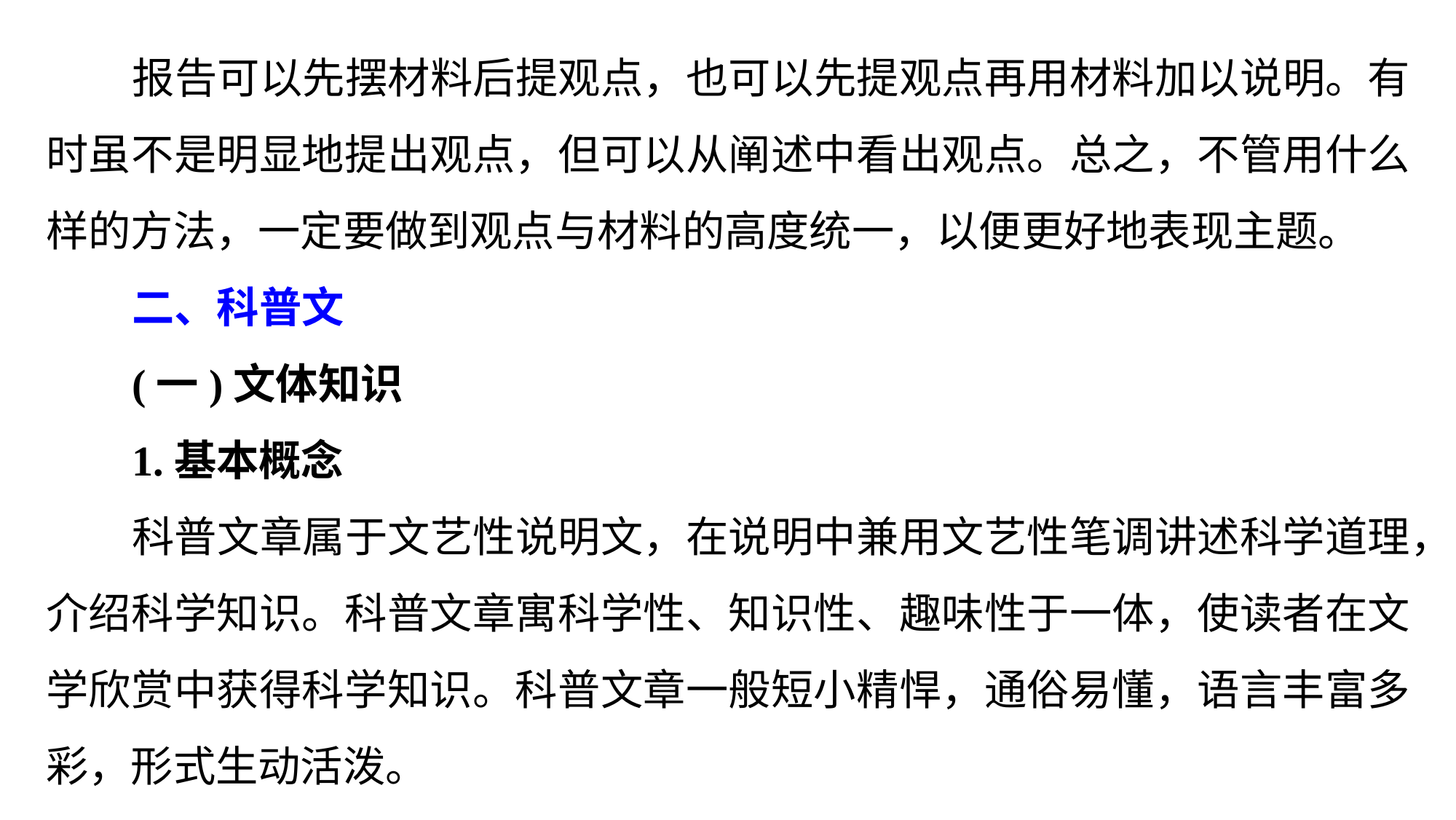

报告可以先摆材料后提观点，也可以先提观点再用材料加以说明。有时虽不是明显地提出观点，但可以从阐述中看出观点。总之，不管用什么样的方法，一定要做到观点与材料的高度统一，以便更好地表现主题。
二、科普文
(一)文体知识
1.基本概念
科普文章属于文艺性说明文，在说明中兼用文艺性笔调讲述科学道理，介绍科学知识。科普文章寓科学性、知识性、趣味性于一体，使读者在文学欣赏中获得科学知识。科普文章一般短小精悍，通俗易懂，语言丰富多彩，形式生动活泼。